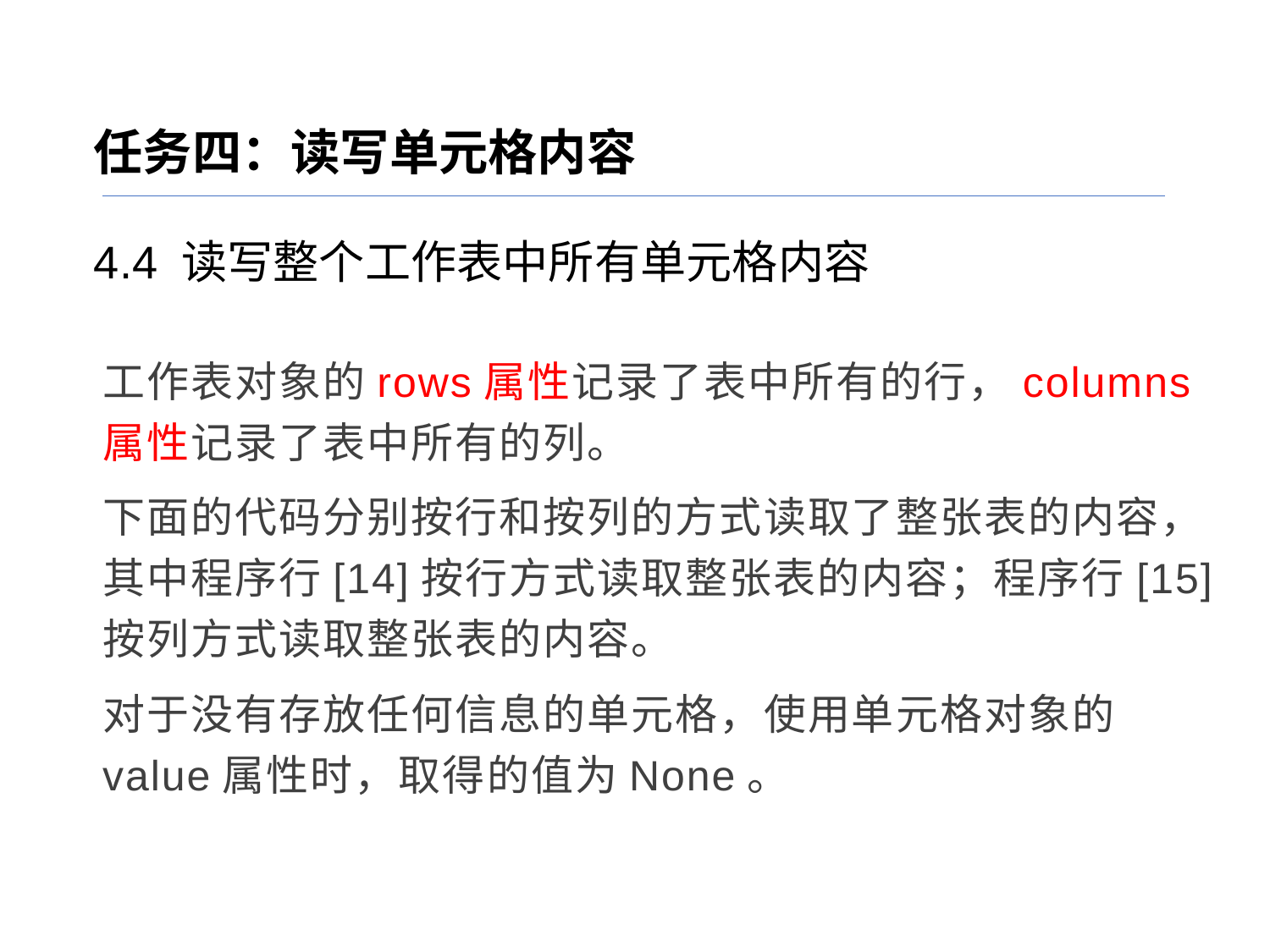

任务四：读写单元格内容
4.4 读写整个工作表中所有单元格内容
工作表对象的rows属性记录了表中所有的行，columns属性记录了表中所有的列。
下面的代码分别按行和按列的方式读取了整张表的内容，其中程序行[14]按行方式读取整张表的内容；程序行[15]按列方式读取整张表的内容。
对于没有存放任何信息的单元格，使用单元格对象的value属性时，取得的值为None。